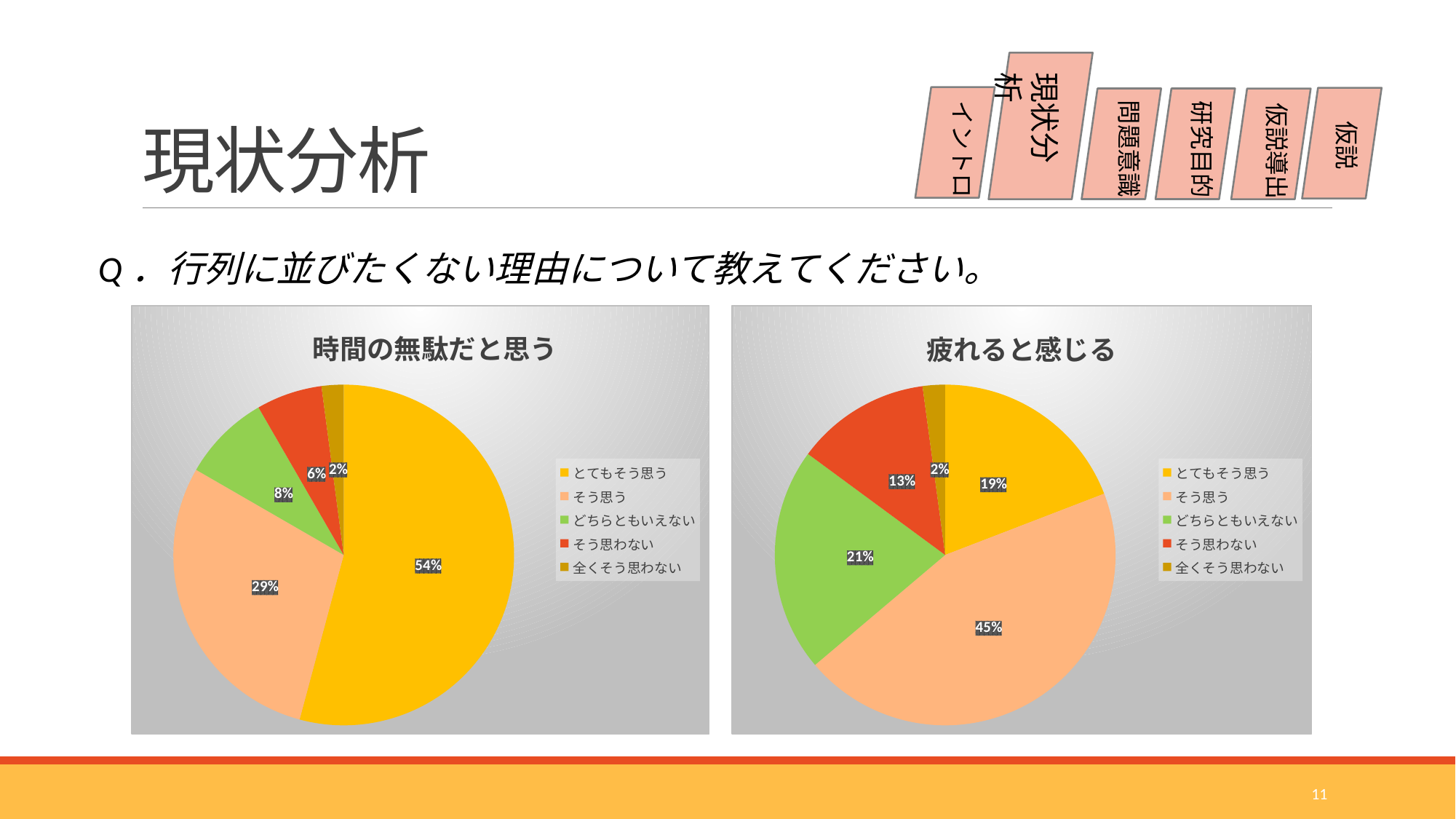

# 現状分析

現状分析

問題意識
イントロ
研究目的
仮説導出
仮説
Q．行列に並びたくない理由について教えてください。

### Chart: 時間の無駄だと思う

| Category |  |
|---|---|
| とてもそう思う | 26.0 |
| そう思う | 14.0 |
| どちらともいえない | 4.0 |
| そう思わない | 3.0 |
| 全くそう思わない | 1.0 |

### Chart: 疲れると感じる

| Category |  |
|---|---|
| とてもそう思う | 9.0 |
| そう思う | 21.0 |
| どちらともいえない | 10.0 |
| そう思わない | 6.0 |
| 全くそう思わない | 1.0 |
11